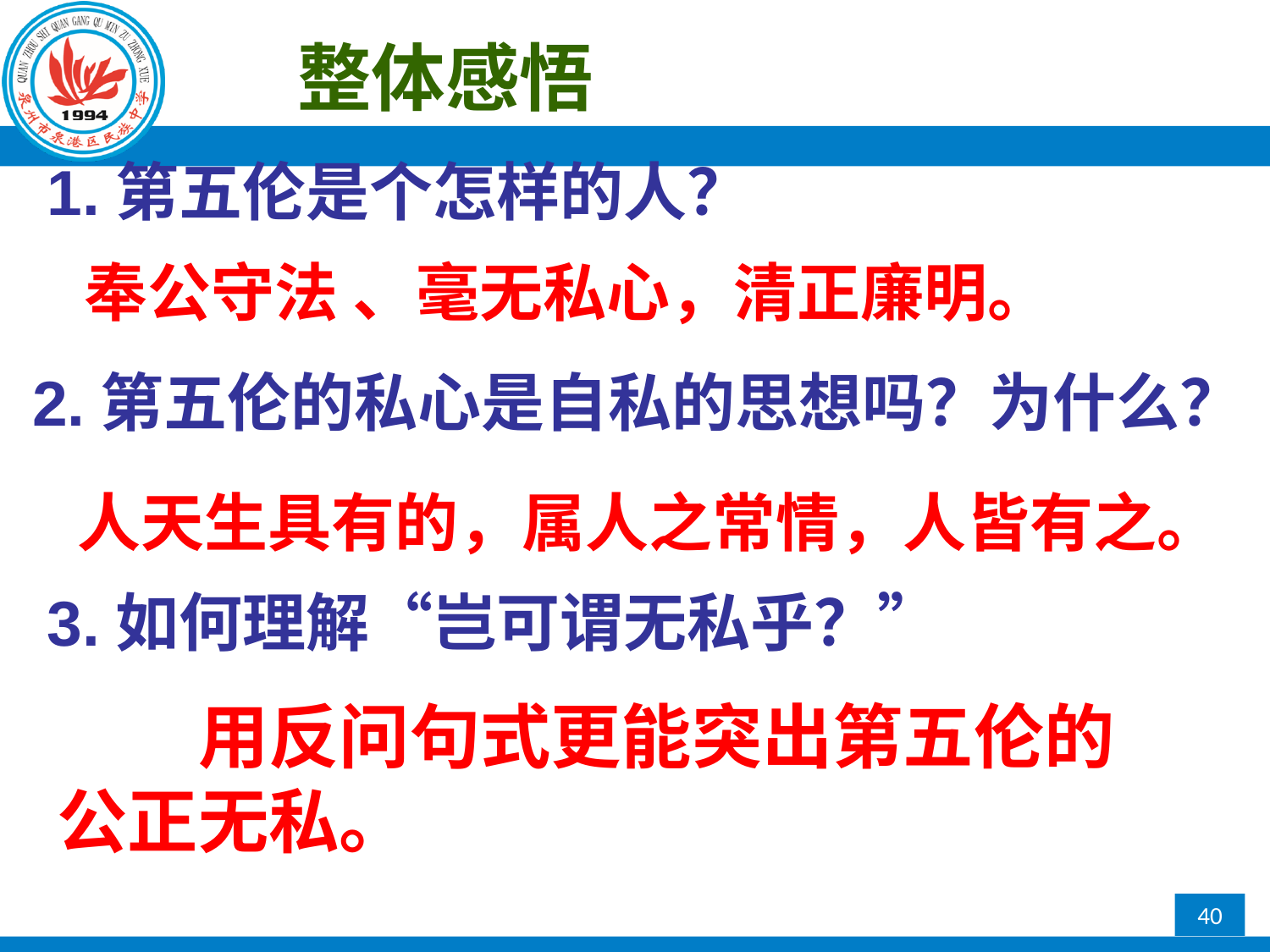

整体感悟
1.第五伦是个怎样的人？
奉公守法 、毫无私心，清正廉明。
2.第五伦的私心是自私的思想吗？为什么？
人天生具有的，属人之常情，人皆有之。
3.如何理解“岂可谓无私乎？”
　　用反问句式更能突出第五伦的公正无私。